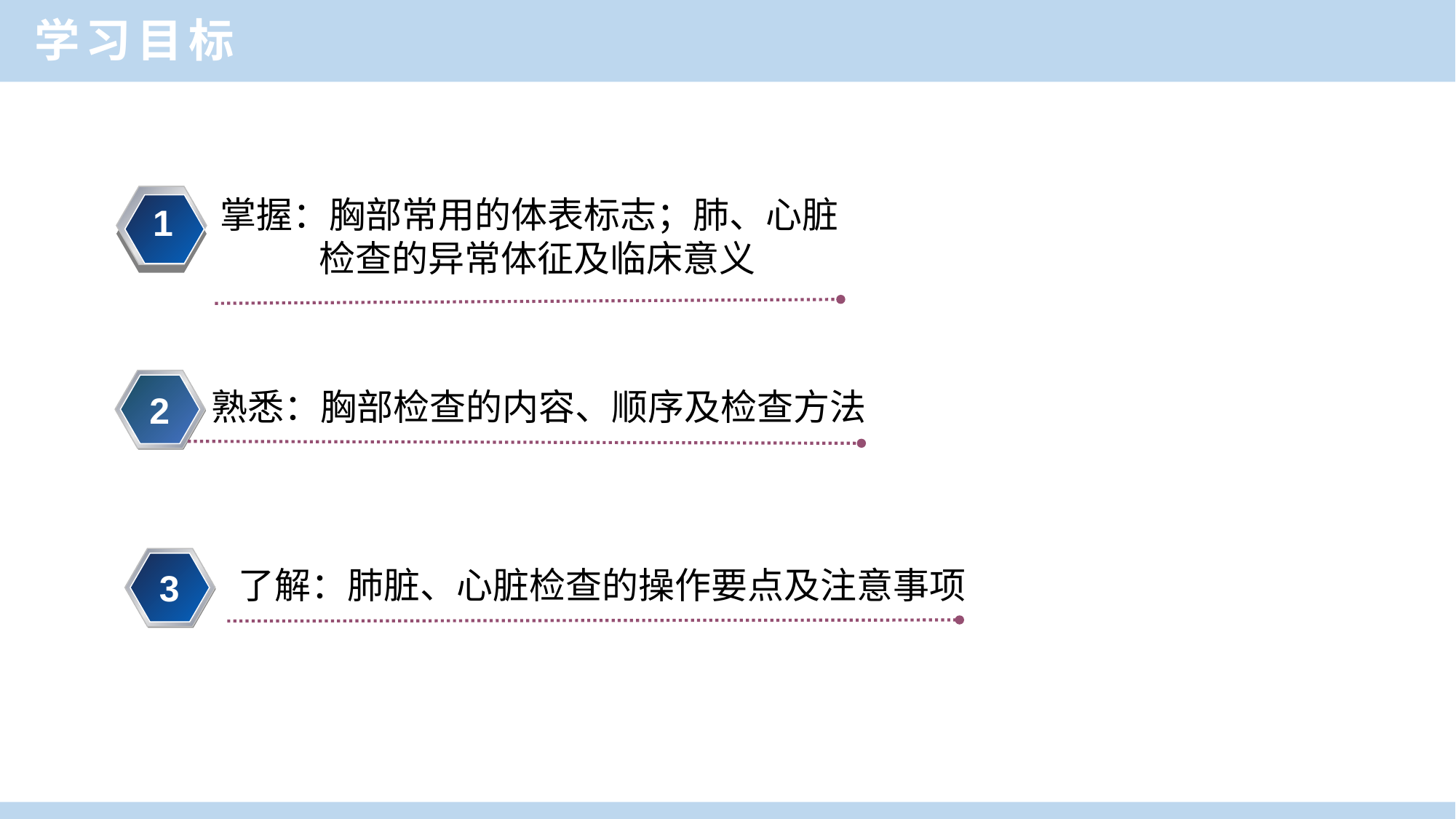

学习目标

掌握：胸部常用的体表标志；肺、心脏
           检查的异常体征及临床意义
1

熟悉：胸部检查的内容、顺序及检查方法
2

了解：肺脏、心脏检查的操作要点及注意事项

3